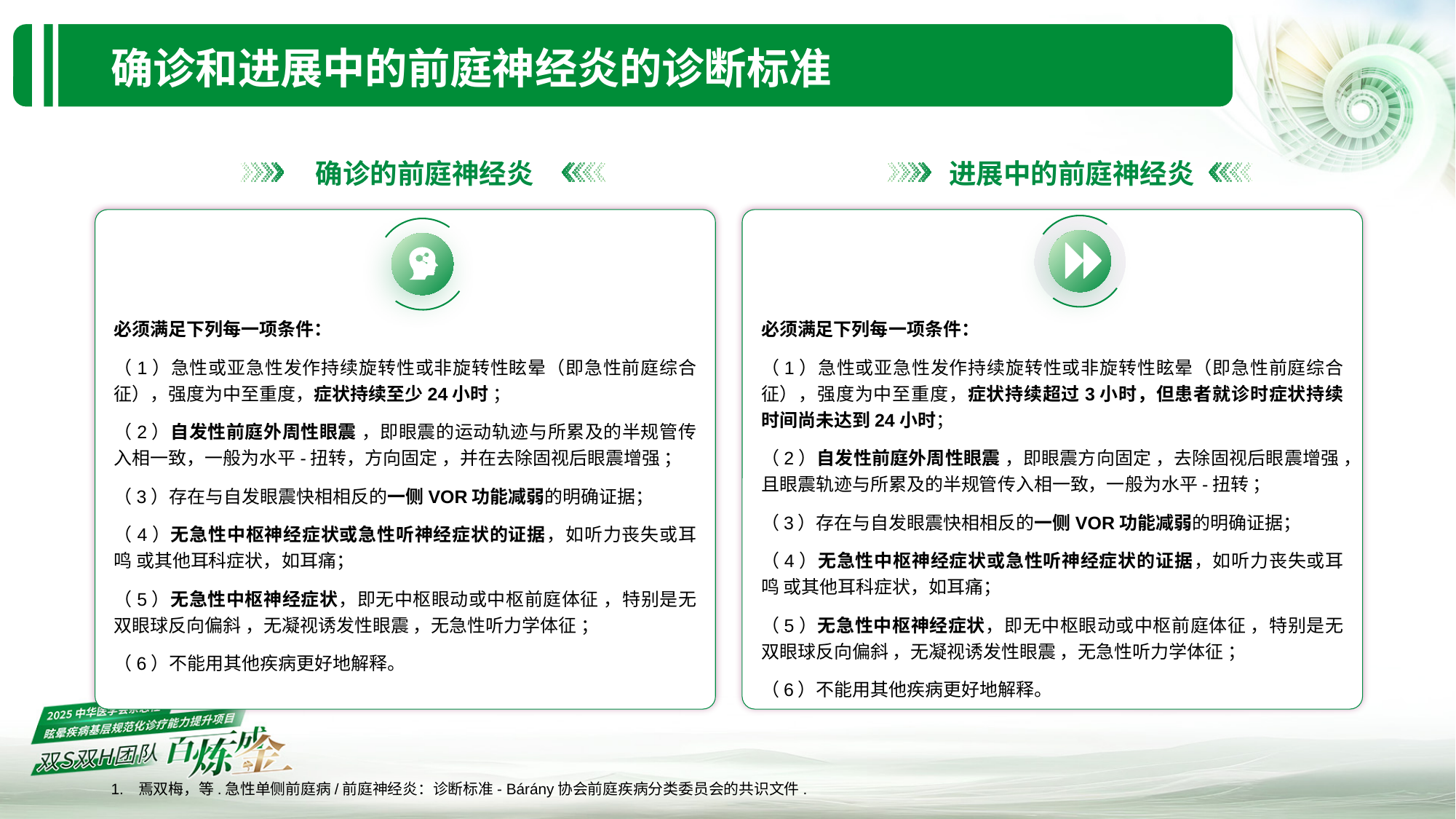

确诊和进展中的前庭神经炎的诊断标准
确诊的前庭神经炎

进展中的前庭神经炎

必须满足下列每一项条件：
（1）急性或亚急性发作持续旋转性或非旋转性眩晕（即急性前庭综合征），强度为中至重度，症状持续至少24小时 ；
（2）自发性前庭外周性眼震 ，即眼震的运动轨迹与所累及的半规管传入相一致，一般为水平-扭转，方向固定 ，并在去除固视后眼震增强 ；
（3）存在与自发眼震快相相反的一侧VOR功能减弱的明确证据；
（4）无急性中枢神经症状或急性听神经症状的证据，如听力丧失或耳鸣 或其他耳科症状，如耳痛；
（5）无急性中枢神经症状，即无中枢眼动或中枢前庭体征 ，特别是无双眼球反向偏斜 ，无凝视诱发性眼震 ，无急性听力学体征 ；
（6）不能用其他疾病更好地解释。
必须满足下列每一项条件：
（1）急性或亚急性发作持续旋转性或非旋转性眩晕（即急性前庭综合征），强度为中至重度，症状持续超过3小时，但患者就诊时症状持续时间尚未达到24小时；
（2）自发性前庭外周性眼震 ，即眼震方向固定 ，去除固视后眼震增强 ，且眼震轨迹与所累及的半规管传入相一致，一般为水平-扭转 ；
（3）存在与自发眼震快相相反的一侧VOR功能减弱的明确证据；
（4）无急性中枢神经症状或急性听神经症状的证据，如听力丧失或耳鸣 或其他耳科症状，如耳痛；
（5）无急性中枢神经症状，即无中枢眼动或中枢前庭体征 ，特别是无双眼球反向偏斜 ，无凝视诱发性眼震 ，无急性听力学体征 ；
（6）不能用其他疾病更好地解释。
焉双梅，等.急性单侧前庭病/前庭神经炎：诊断标准- Bárány协会前庭疾病分类委员会的共识文件.